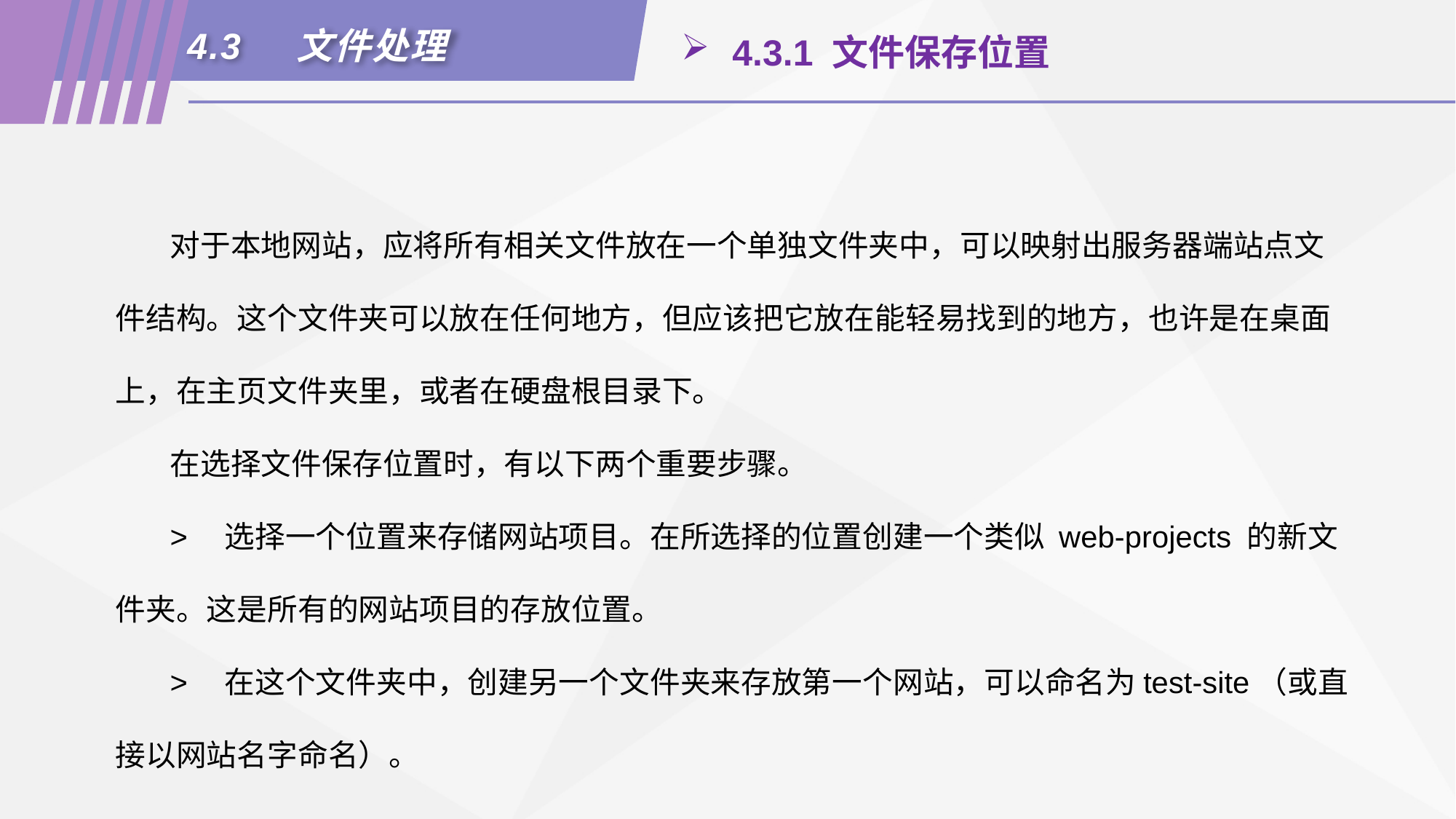

4.3	文件处理
 4.3.1 文件保存位置
对于本地网站，应将所有相关文件放在一个单独文件夹中，可以映射出服务器端站点文件结构。这个文件夹可以放在任何地方，但应该把它放在能轻易找到的地方，也许是在桌面上，在主页文件夹里，或者在硬盘根目录下。
在选择文件保存位置时，有以下两个重要步骤。
>	选择一个位置来存储网站项目。在所选择的位置创建一个类似 web-projects 的新文件夹。这是所有的网站项目的存放位置。
>	在这个文件夹中，创建另一个文件夹来存放第一个网站，可以命名为test-site（或直接以网站名字命名）。